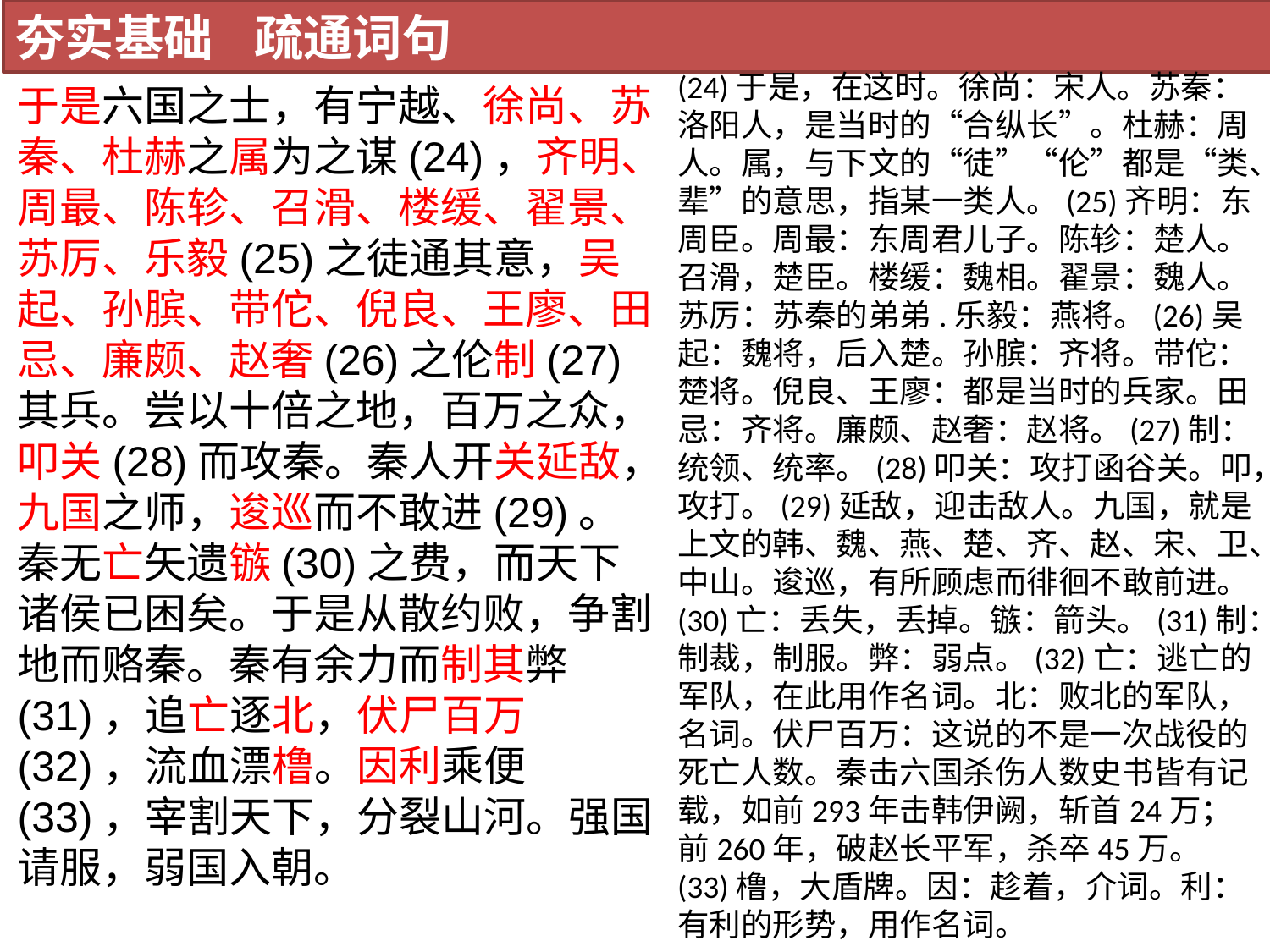

夯实基础   疏通词句
(24)于是，在这时。徐尚：宋人。苏秦：洛阳人，是当时的“合纵长”。杜赫：周人。属，与下文的“徒”“伦”都是“类、辈”的意思，指某一类人。(25)齐明：东周臣。周最：东周君儿子。陈轸：楚人。召滑，楚臣。楼缓：魏相。翟景：魏人。苏厉：苏秦的弟弟.乐毅：燕将。(26)吴起：魏将，后入楚。孙膑：齐将。带佗：楚将。倪良、王廖：都是当时的兵家。田忌：齐将。廉颇、赵奢：赵将。(27)制：统领、统率。(28)叩关：攻打函谷关。叩，攻打。(29)延敌，迎击敌人。九国，就是上文的韩、魏、燕、楚、齐、赵、宋、卫、中山。逡巡，有所顾虑而徘徊不敢前进。(30)亡：丢失，丢掉。镞：箭头。(31)制：制裁，制服。弊：弱点。(32)亡：逃亡的军队，在此用作名词。北：败北的军队，名词。伏尸百万：这说的不是一次战役的死亡人数。秦击六国杀伤人数史书皆有记载，如前293年击韩伊阙，斩首24万；前260年，破赵长平军，杀卒45万。(33)橹，大盾牌。因：趁着，介词。利：有利的形势，用作名词。
于是六国之士，有宁越、徐尚、苏秦、杜赫之属为之谋(24)，齐明、周最、陈轸、召滑、楼缓、翟景、苏厉、乐毅(25)之徒通其意，吴起、孙膑、带佗、倪良、王廖、田忌、廉颇、赵奢(26)之伦制(27)其兵。尝以十倍之地，百万之众，叩关(28)而攻秦。秦人开关延敌，九国之师，逡巡而不敢进(29)。秦无亡矢遗镞(30)之费，而天下诸侯已困矣。于是从散约败，争割地而赂秦。秦有余力而制其弊(31)，追亡逐北，伏尸百万(32)，流血漂橹。因利乘便(33)，宰割天下，分裂山河。强国请服，弱国入朝。